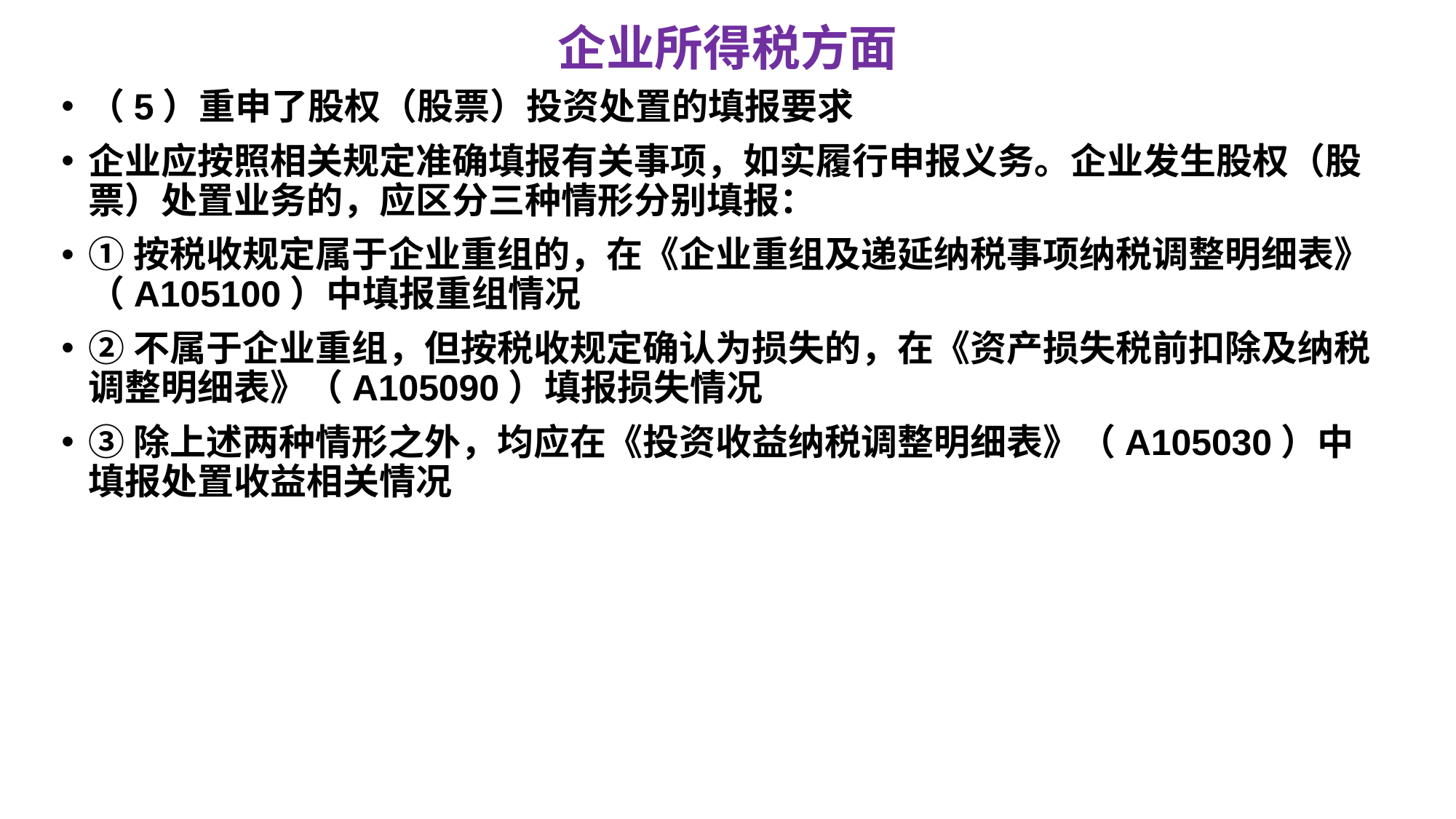

# 企业所得税方面
（5）重申了股权（股票）投资处置的填报要求
企业应按照相关规定准确填报有关事项，如实履行申报义务。企业发生股权（股票）处置业务的，应区分三种情形分别填报：
①按税收规定属于企业重组的，在《企业重组及递延纳税事项纳税调整明细表》（A105100）中填报重组情况
②不属于企业重组，但按税收规定确认为损失的，在《资产损失税前扣除及纳税调整明细表》（A105090）填报损失情况
③除上述两种情形之外，均应在《投资收益纳税调整明细表》（A105030）中填报处置收益相关情况